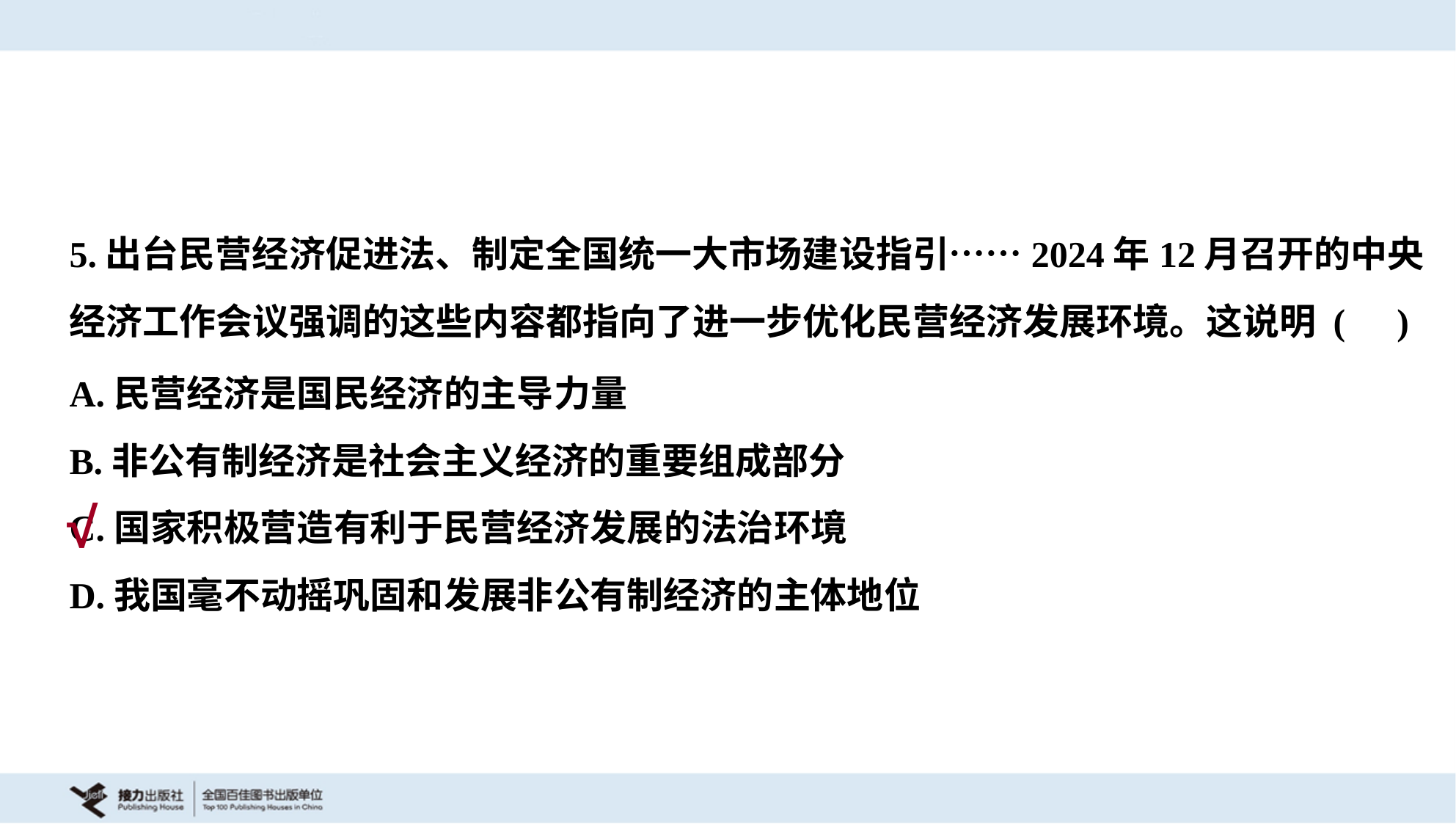

5.出台民营经济促进法、制定全国统一大市场建设指引……2024年12月召开的中央
经济工作会议强调的这些内容都指向了进一步优化民营经济发展环境。这说明 (     )
A.民营经济是国民经济的主导力量
B.非公有制经济是社会主义经济的重要组成部分
C.国家积极营造有利于民营经济发展的法治环境
D.我国毫不动摇巩固和发展非公有制经济的主体地位
√